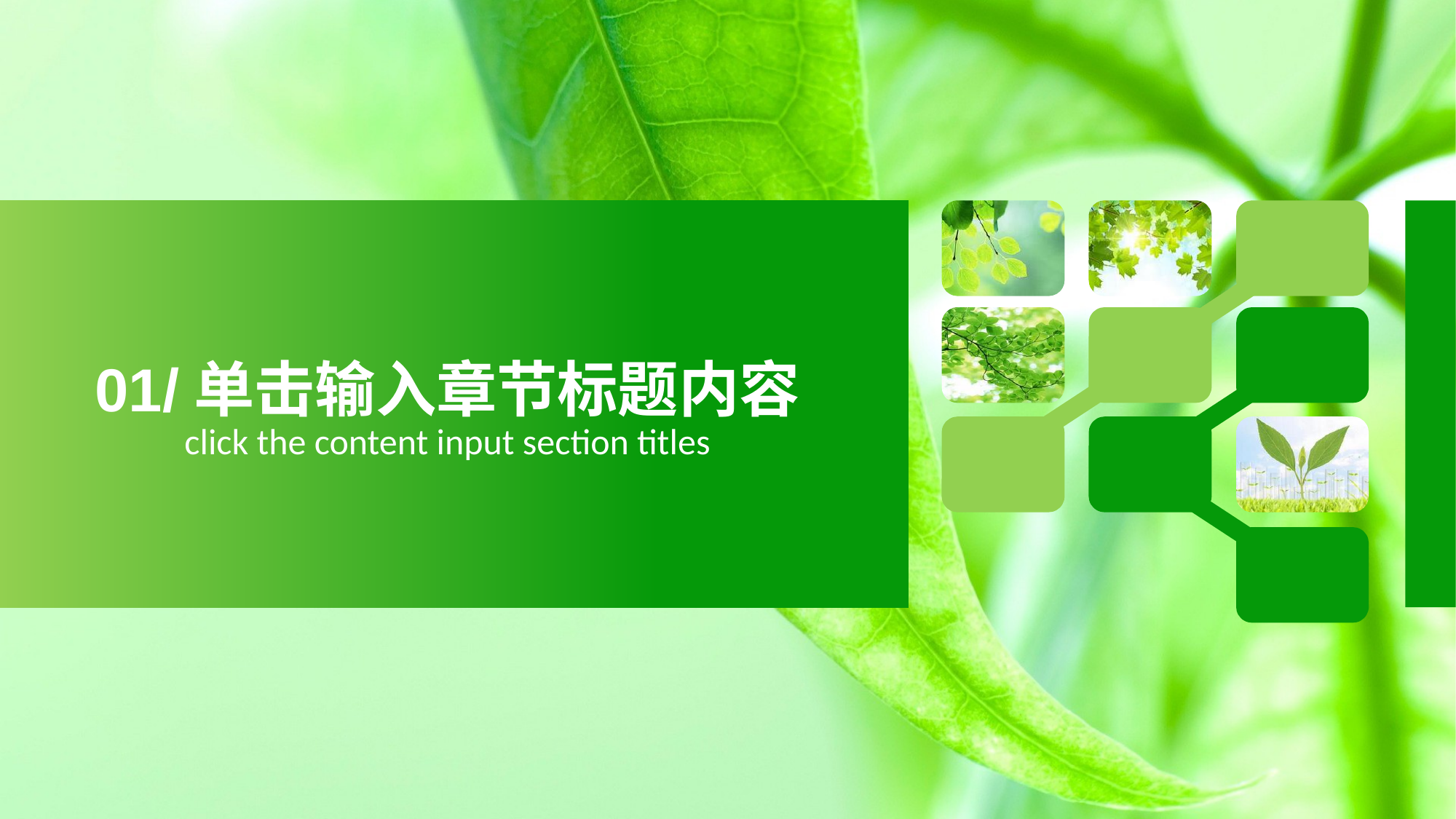

01/单击输入章节标题内容
click the content input section titles